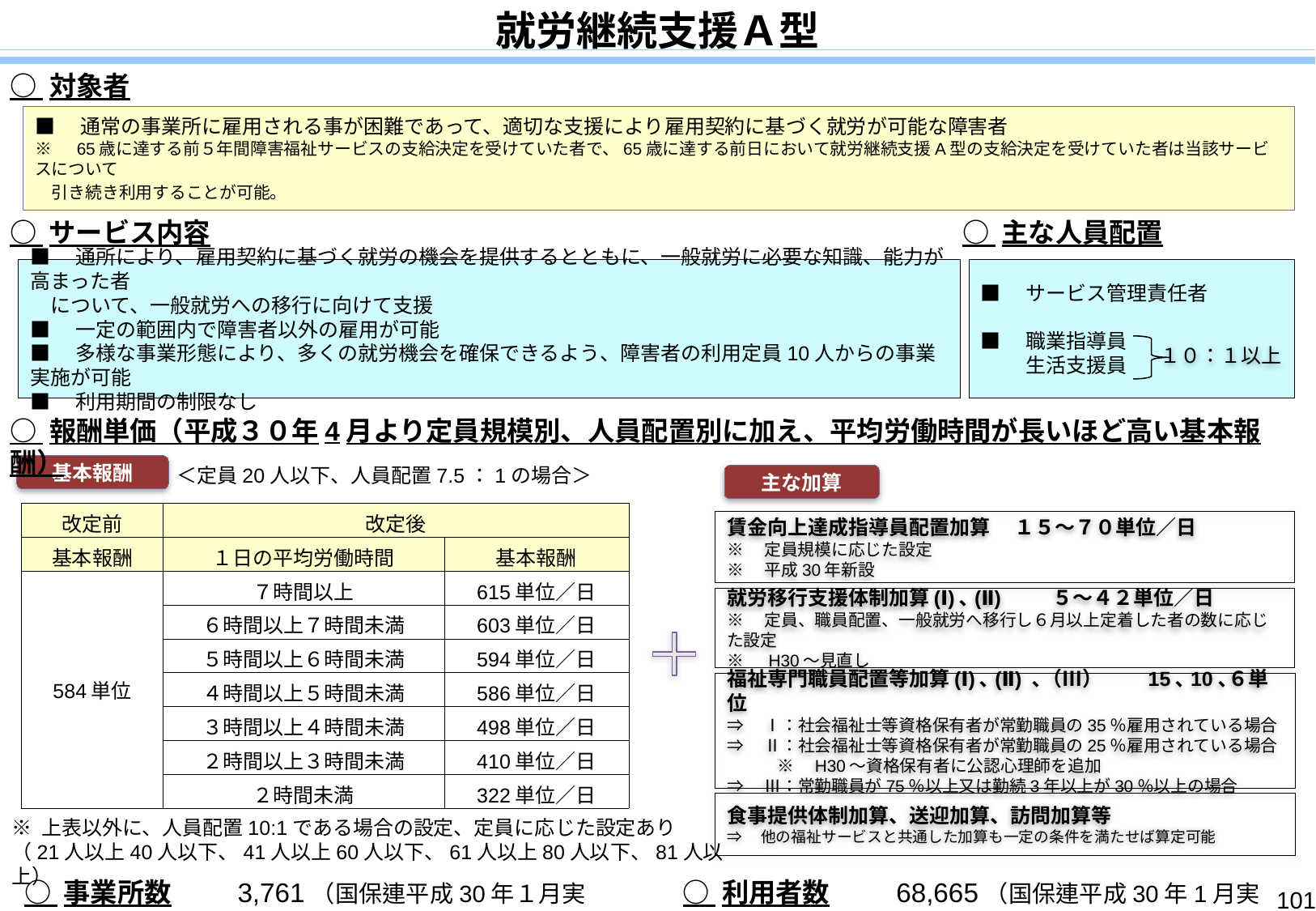

就労継続支援Ａ型
○ 対象者
■　通常の事業所に雇用される事が困難であって、適切な支援により雇用契約に基づく就労が可能な障害者
※　65歳に達する前５年間障害福祉サービスの支給決定を受けていた者で、65歳に達する前日において就労継続支援A型の支給決定を受けていた者は当該サービスについて
　引き続き利用することが可能。
○ 主な人員配置
○ サービス内容
■　通所により、雇用契約に基づく就労の機会を提供するとともに、一般就労に必要な知識、能力が高まった者
　について、一般就労への移行に向けて支援
■　一定の範囲内で障害者以外の雇用が可能
■　多様な事業形態により、多くの就労機会を確保できるよう、障害者の利用定員10人からの事業実施が可能
■　利用期間の制限なし
■　サービス管理責任者

■　職業指導員
　　 生活支援員

１０：１以上
○ 報酬単価（平成３０年4月より定員規模別、人員配置別に加え、平均労働時間が長いほど高い基本報酬）
基本報酬
＜定員20人以下、人員配置7.5：1の場合＞
主な加算
| 改定前 | 改定後 |  |
| --- | --- | --- |
| 基本報酬 | １日の平均労働時間 | 基本報酬 |
| 584単位 | ７時間以上 | 615単位／日 |
|  | ６時間以上７時間未満 | 603単位／日 |
|  | ５時間以上６時間未満 | 594単位／日 |
|  | ４時間以上５時間未満 | 586単位／日 |
|  | ３時間以上４時間未満 | 498単位／日 |
|  | ２時間以上３時間未満 | 410単位／日 |
|  | ２時間未満 | 322単位／日 |
賃金向上達成指導員配置加算　 １５～７０単位／日
※　定員規模に応じた設定
※　平成30年新設
就労移行支援体制加算(Ⅰ)､(Ⅱ) 　　５～４２単位／日
※　定員、職員配置、一般就労へ移行し６月以上定着した者の数に応じた設定
※　H30～見直し

福祉専門職員配置等加算(Ⅰ)､(Ⅱ) ､（Ⅲ）　　15､10､６単位
⇒　Ⅰ：社会福祉士等資格保有者が常勤職員の35％雇用されている場合
⇒　Ⅱ：社会福祉士等資格保有者が常勤職員の25％雇用されている場合
　　　※　H30～資格保有者に公認心理師を追加
⇒　Ⅲ：常勤職員が75％以上又は勤続3年以上が30％以上の場合
食事提供体制加算、送迎加算、訪問加算等
⇒　他の福祉サービスと共通した加算も一定の条件を満たせば算定可能
※ 上表以外に、人員配置10:1である場合の設定、定員に応じた設定あり
（21人以上40人以下、41人以上60人以下、61人以上80人以下、81人以上）
○ 事業所数　　 3,761（国保連平成30年１月実績）
○ 利用者数　　 68,665（国保連平成30年1月実績）
101